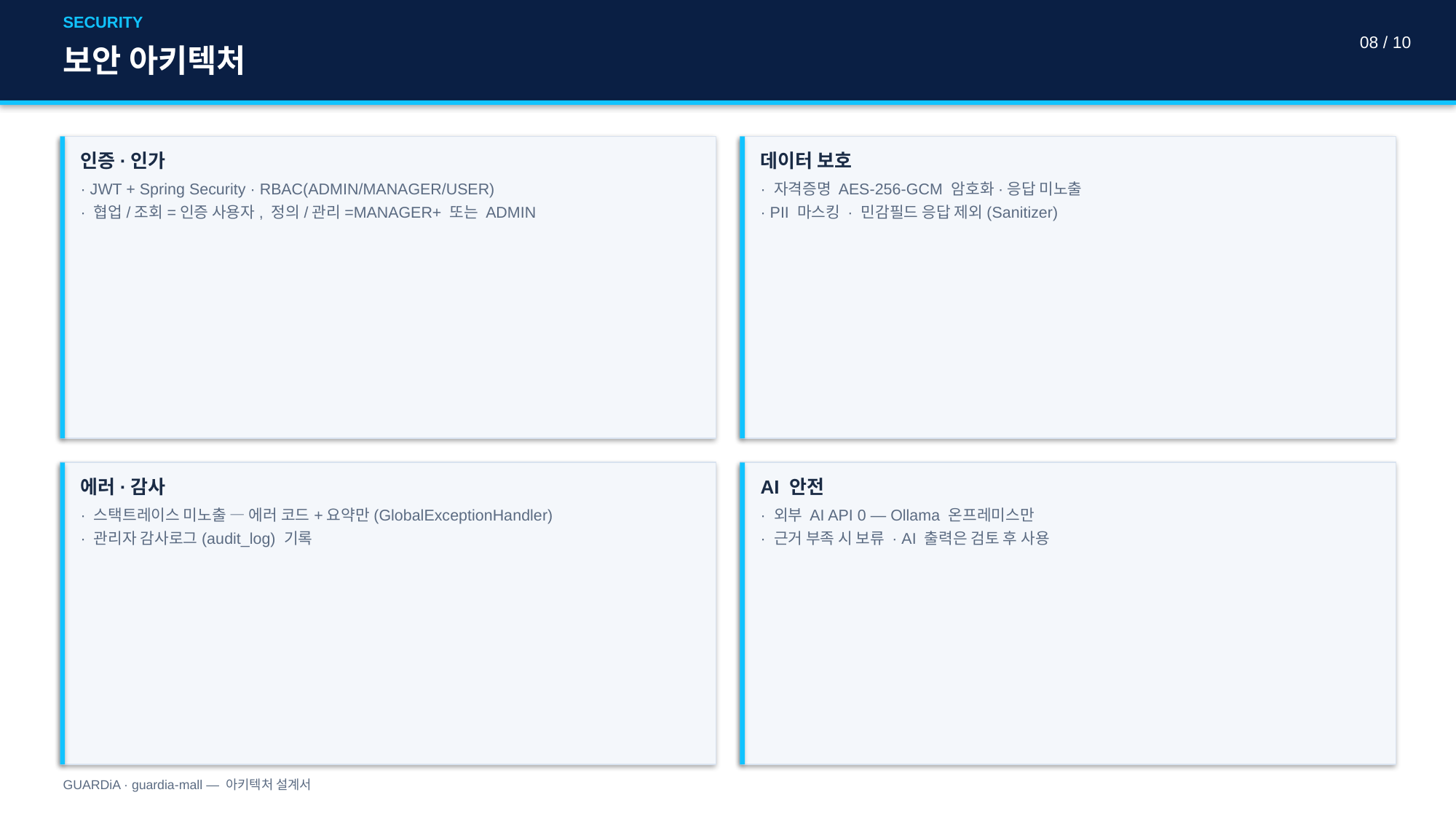

SECURITY
08 / 10
보안 아키텍처

인증·인가
· JWT + Spring Security · RBAC(ADMIN/MANAGER/USER)
· 협업/조회=인증 사용자, 정의/관리=MANAGER+ 또는 ADMIN
데이터 보호
· 자격증명 AES-256-GCM 암호화·응답 미노출
· PII 마스킹 · 민감필드 응답 제외(Sanitizer)

에러·감사
· 스택트레이스 미노출 — 에러 코드+요약만(GlobalExceptionHandler)
· 관리자 감사로그(audit_log) 기록
AI 안전
· 외부 AI API 0 — Ollama 온프레미스만
· 근거 부족 시 보류 · AI 출력은 검토 후 사용
GUARDiA · guardia-mall — 아키텍처 설계서